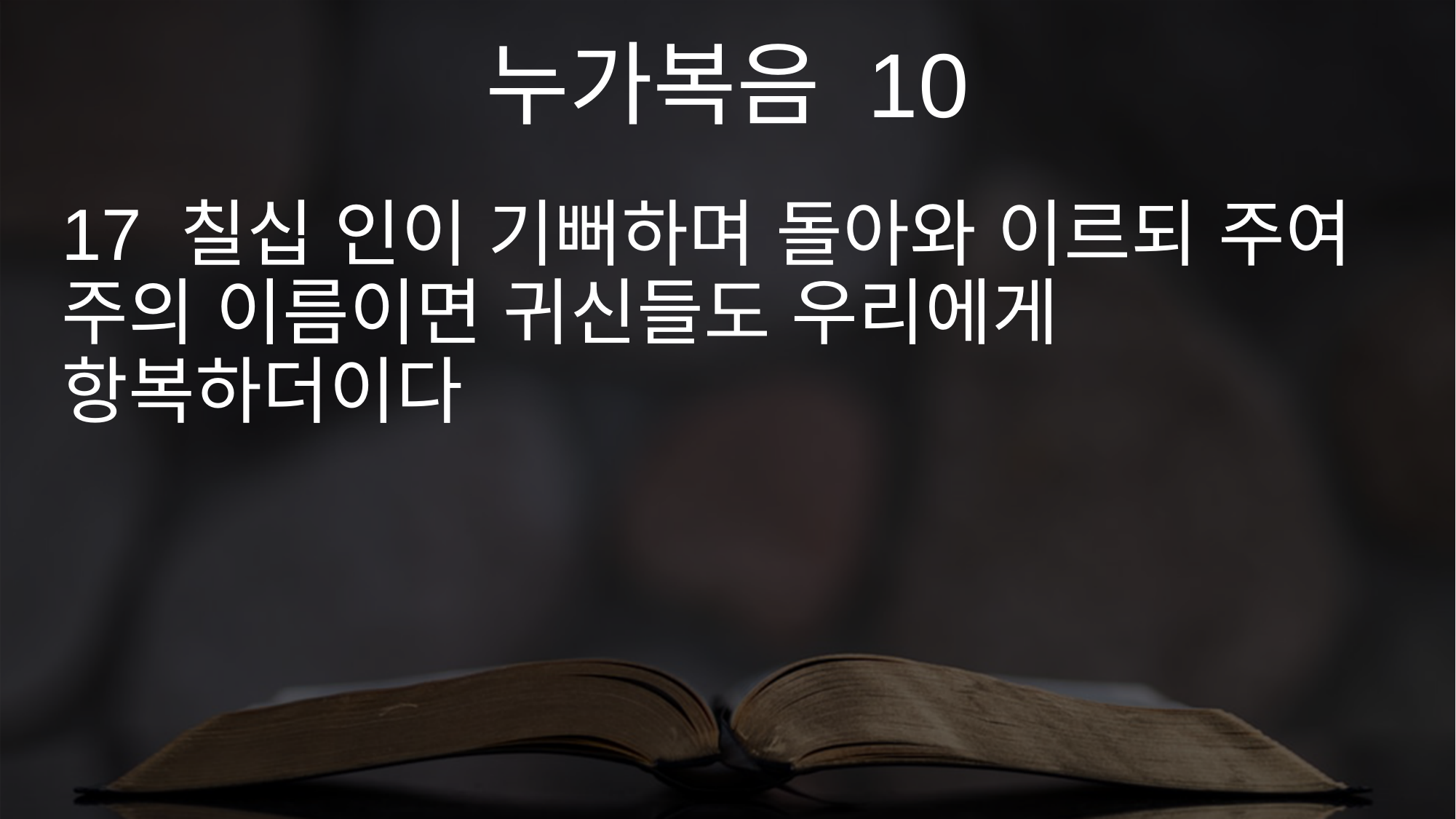

누가복음 10
17 칠십 인이 기뻐하며 돌아와 이르되 주여 주의 이름이면 귀신들도 우리에게 항복하더이다